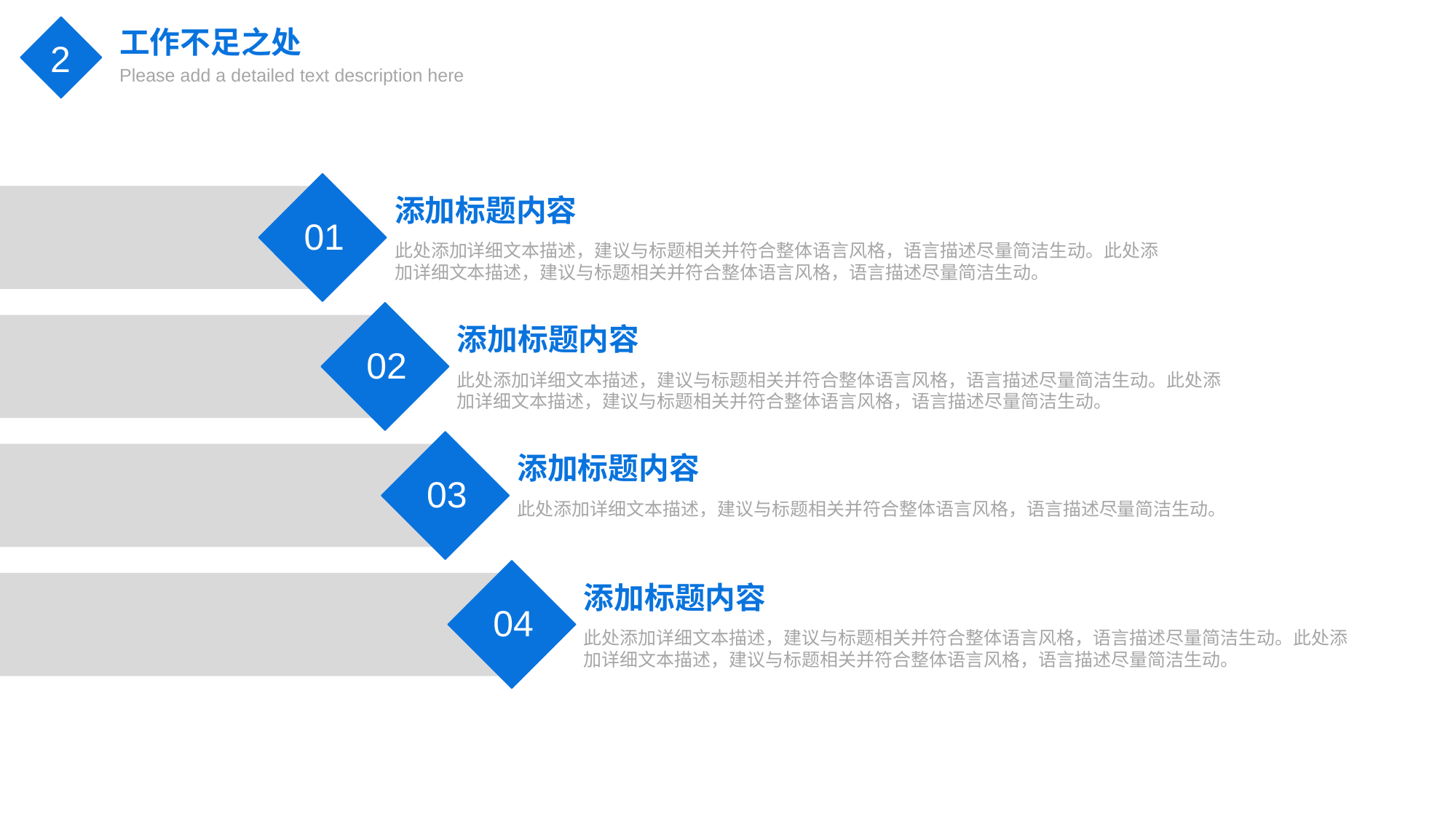

工作不足之处
Please add a detailed text description here

2

添加标题内容
此处添加详细文本描述，建议与标题相关并符合整体语言风格，语言描述尽量简洁生动。此处添加详细文本描述，建议与标题相关并符合整体语言风格，语言描述尽量简洁生动。

01

添加标题内容
此处添加详细文本描述，建议与标题相关并符合整体语言风格，语言描述尽量简洁生动。此处添加详细文本描述，建议与标题相关并符合整体语言风格，语言描述尽量简洁生动。

02

添加标题内容
此处添加详细文本描述，建议与标题相关并符合整体语言风格，语言描述尽量简洁生动。

03

添加标题内容
此处添加详细文本描述，建议与标题相关并符合整体语言风格，语言描述尽量简洁生动。此处添加详细文本描述，建议与标题相关并符合整体语言风格，语言描述尽量简洁生动。

04